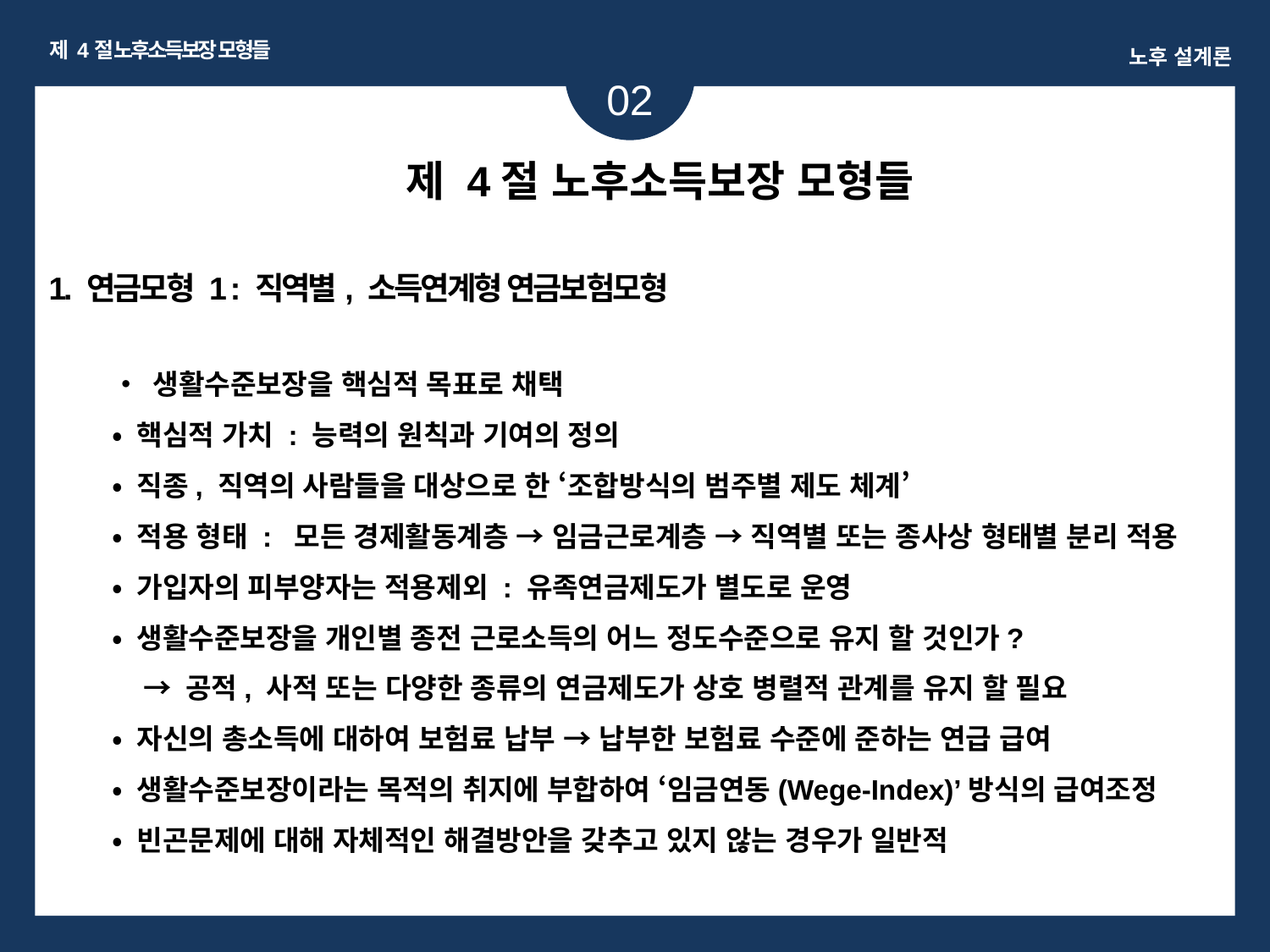

제 4절 노후소득보장 모형들
노후 설계론
02

제 4절 노후소득보장 모형들
1. 연금모형 1 : 직역별, 소득연계형 연금보험모형
• 생활수준보장을 핵심적 목표로 채택
• 핵심적 가치 : 능력의 원칙과 기여의 정의
• 직종, 직역의 사람들을 대상으로 한 ‘조합방식의 범주별 제도 체계’
• 적용 형태 :  모든 경제활동계층 → 임금근로계층 → 직역별 또는 종사상 형태별 분리 적용
• 가입자의 피부양자는 적용제외 : 유족연금제도가 별도로 운영
• 생활수준보장을 개인별 종전 근로소득의 어느 정도수준으로 유지 할 것인가?
    → 공적, 사적 또는 다양한 종류의 연금제도가 상호 병렬적 관계를 유지 할 필요
• 자신의 총소득에 대하여 보험료 납부 → 납부한 보험료 수준에 준하는 연급 급여
• 생활수준보장이라는 목적의 취지에 부합하여 ‘임금연동(Wege-Index)’방식의 급여조정
• 빈곤문제에 대해 자체적인 해결방안을 갖추고 있지 않는 경우가 일반적